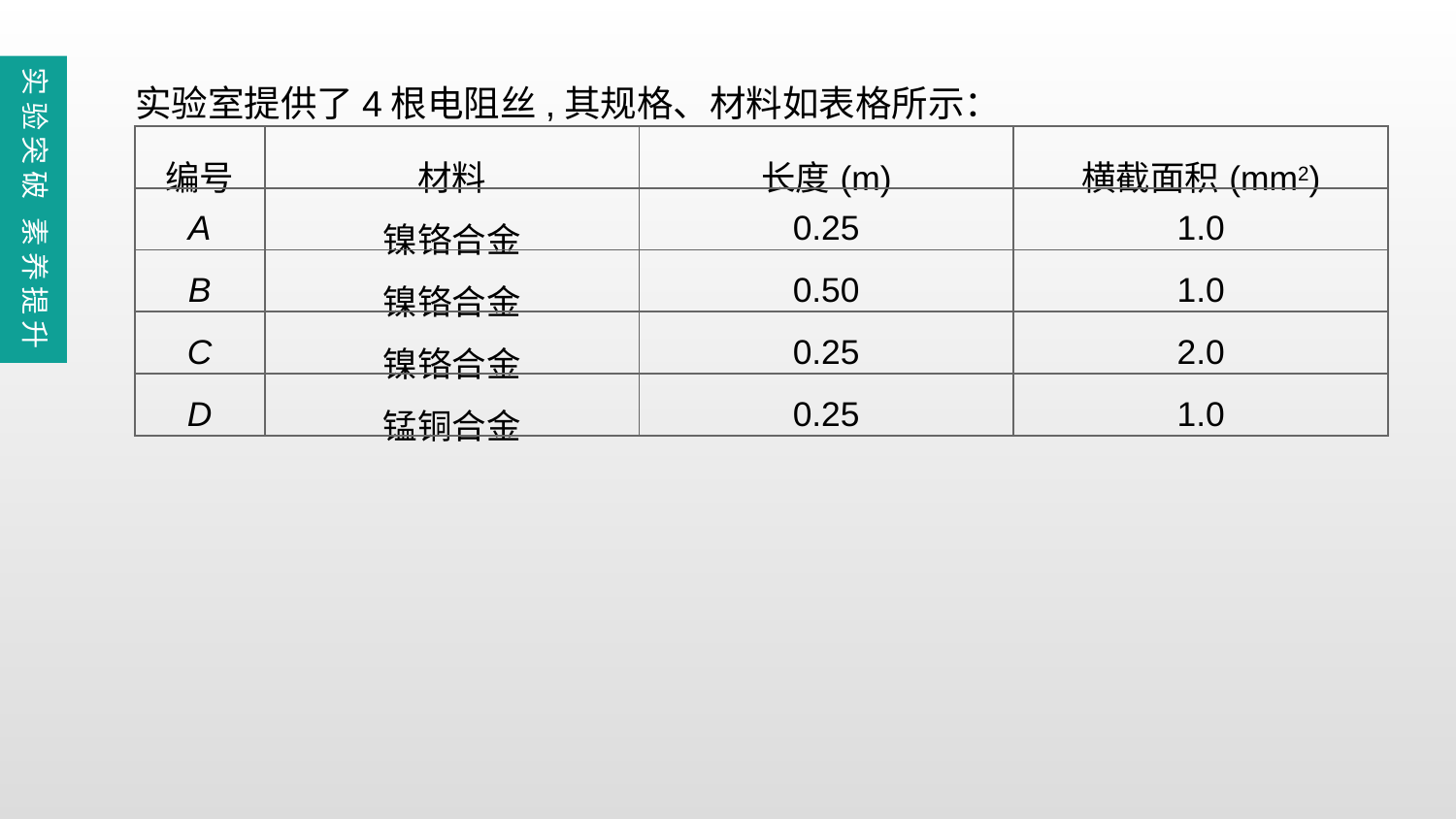

实验室提供了4根电阻丝,其规格、材料如表格所示：

实验突破 素养提升
| 编号 | 材料 | 长度(m) | 横截面积(mm2) |
| --- | --- | --- | --- |
| A | 镍铬合金 | 0.25 | 1.0 |
| B | 镍铬合金 | 0.50 | 1.0 |
| C | 镍铬合金 | 0.25 | 2.0 |
| D | 锰铜合金 | 0.25 | 1.0 |